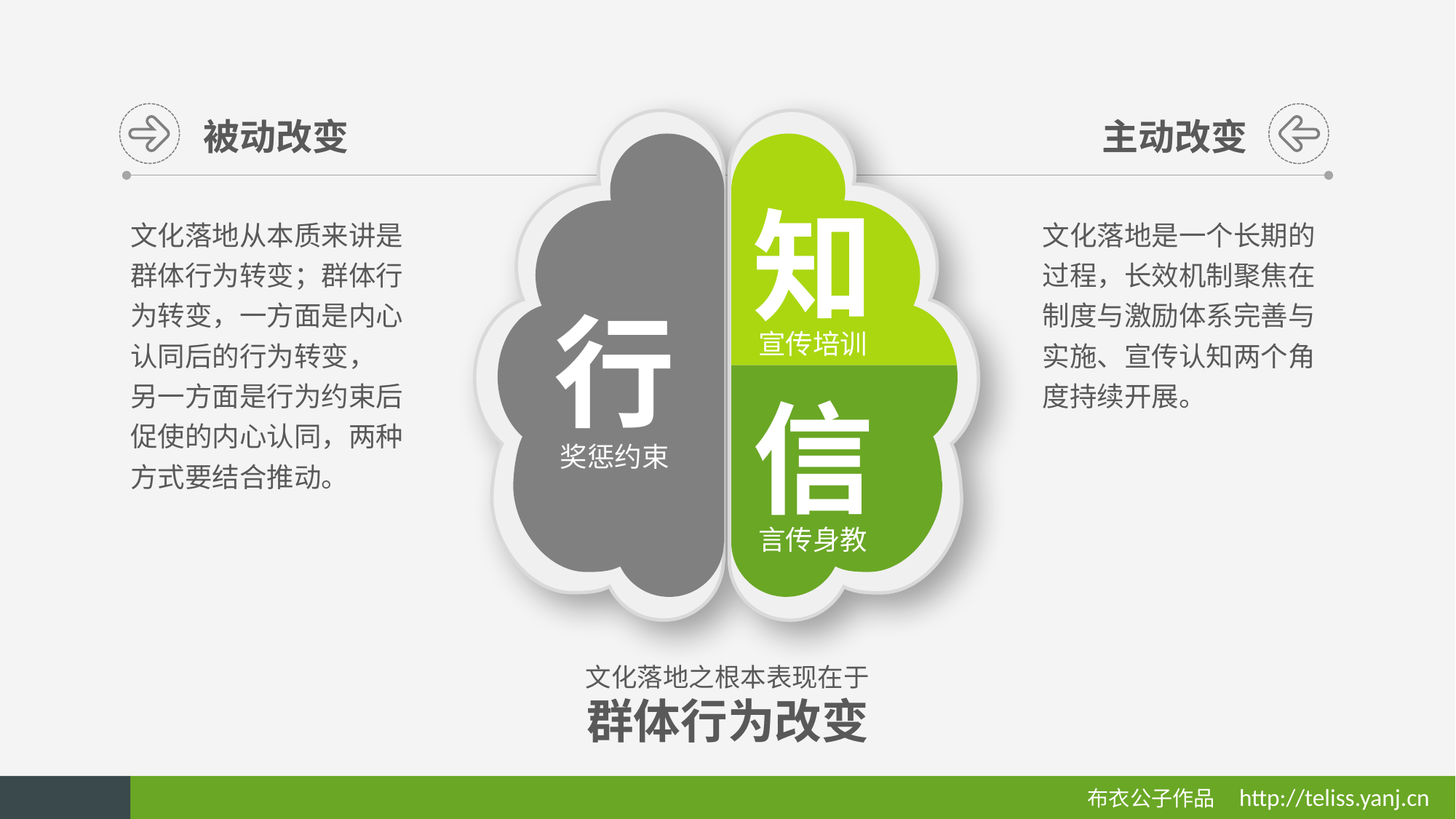

被动改变
主动改变

知
文化落地从本质来讲是群体行为转变；群体行为转变，一方面是内心认同后的行为转变，
另一方面是行为约束后促使的内心认同，两种方式要结合推动。
文化落地是一个长期的过程，长效机制聚焦在制度与激励体系完善与实施、宣传认知两个角度持续开展。
行
宣传培训
信
奖惩约束
言传身教
文化落地之根本表现在于
群体行为改变